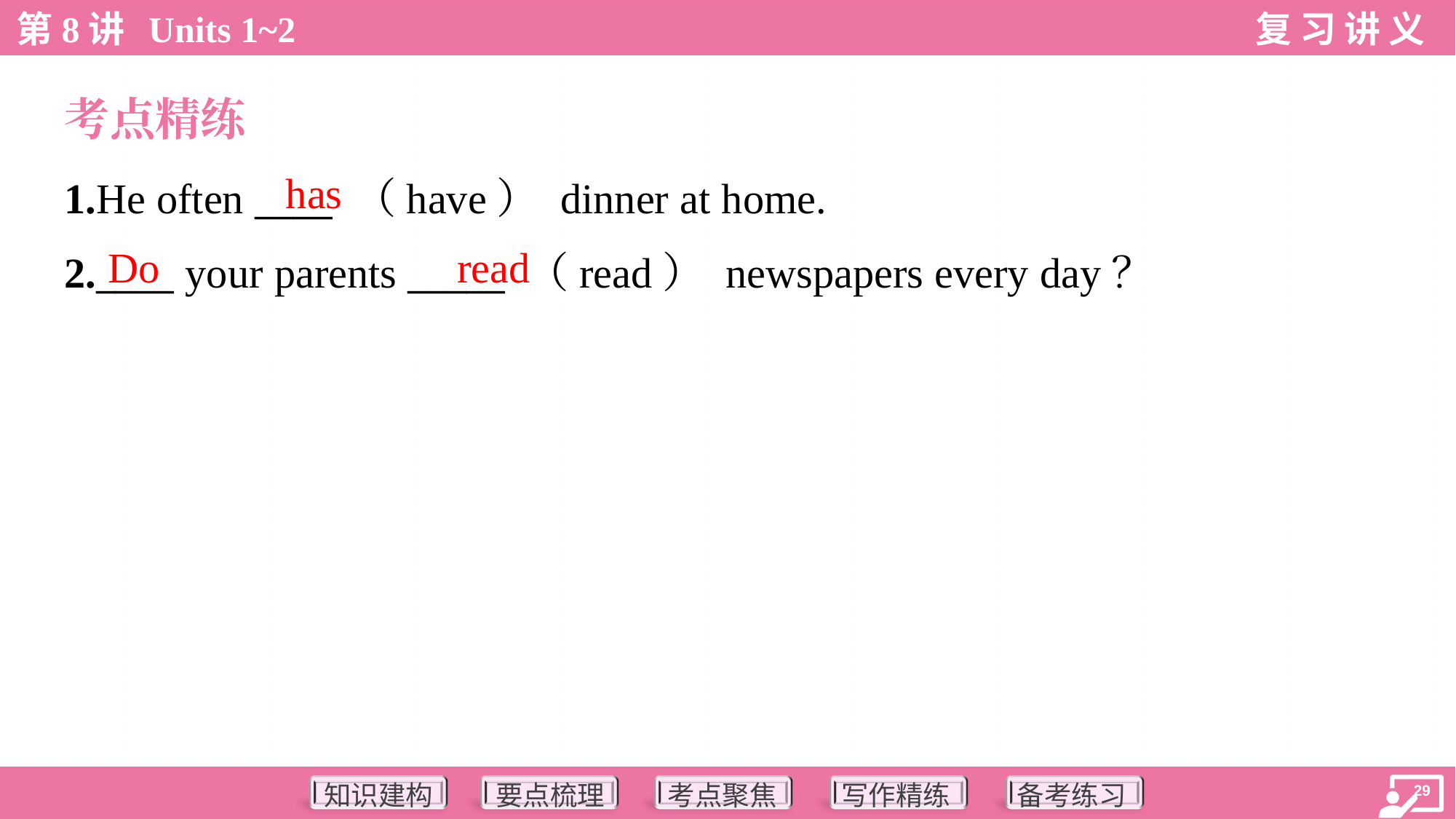

考点精练
has
1.He often ____ （have） dinner at home.
2.____ your parents _____ （read） newspapers every day？
Do
read